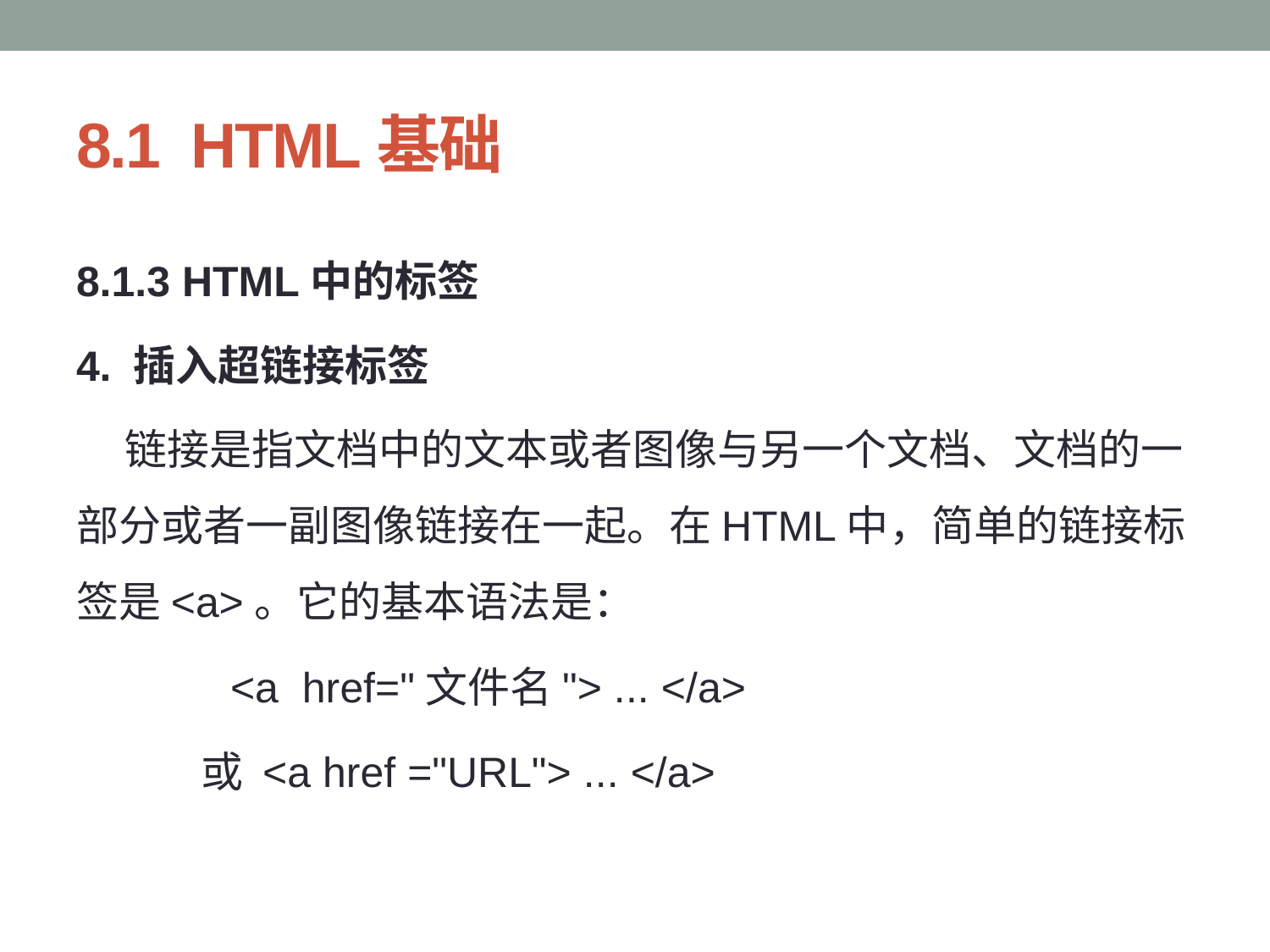

# 8.1  HTML基础
8.1.3 HTML中的标签
4. 插入超链接标签
    链接是指文档中的文本或者图像与另一个文档、文档的一部分或者一副图像链接在一起。在HTML中，简单的链接标签是<a>。它的基本语法是：
             <a  href="文件名"> ... </a>
            或 <a href ="URL"> ... </a>